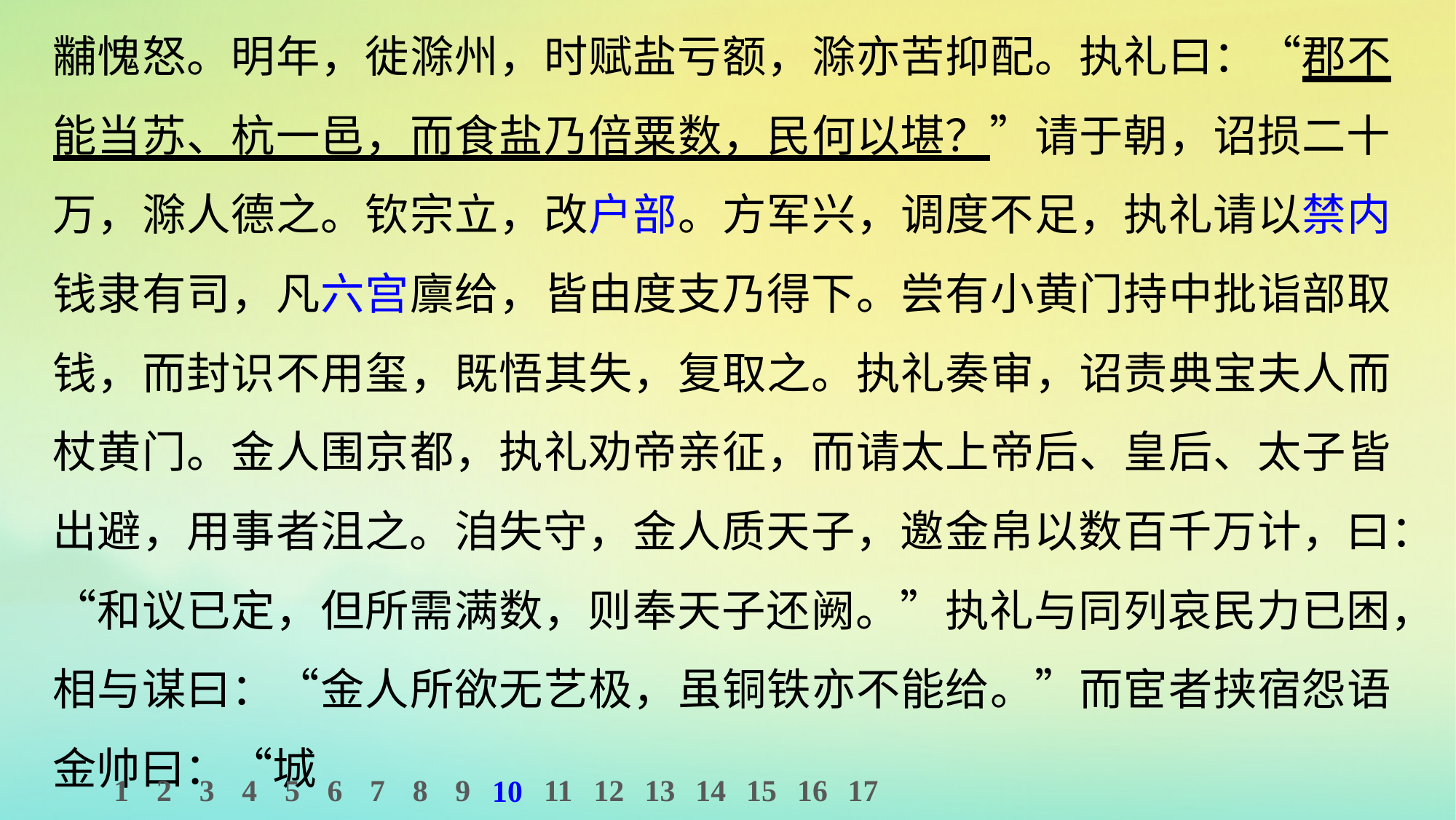

黼愧怒。明年，徙滁州，时赋盐亏额，滁亦苦抑配。执礼曰：“郡不能当苏、杭一邑，而食盐乃倍粟数，民何以堪？”请于朝，诏损二十万，滁人德之。钦宗立，改户部。方军兴，调度不足，执礼请以禁内钱隶有司，凡六宫廪给，皆由度支乃得下。尝有小黄门持中批诣部取钱，而封识不用玺，既悟其失，复取之。执礼奏审，诏责典宝夫人而杖黄门。金人围京都，执礼劝帝亲征，而请太上帝后、皇后、太子皆出避，用事者沮之。洎失守，金人质天子，邀金帛以数百千万计，曰：“和议已定，但所需满数，则奉天子还阙。”执礼与同列哀民力已困，相与谋曰：“金人所欲无艺极，虽铜铁亦不能给。”而宦者挟宿怨语金帅曰：“城
1
2
3
4
5
6
7
8
9
11
12
13
14
15
16
17
10